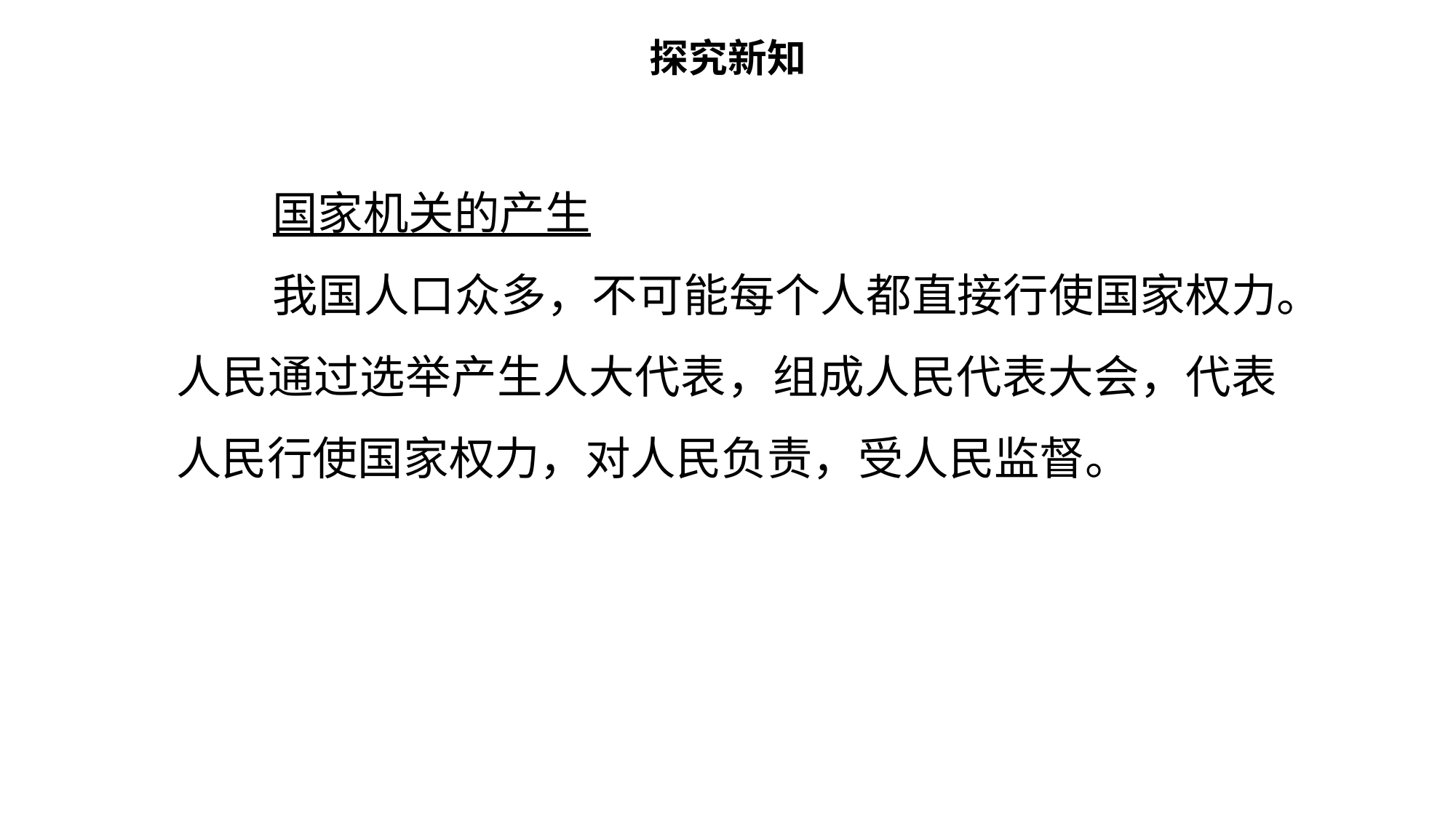

# 探究新知
https://www.ypppt.com/
国家机关的产生
我国人口众多，不可能每个人都直接行使国家权力。人民通过选举产生人大代表，组成人民代表大会，代表人民行使国家权力，对人民负责，受人民监督。